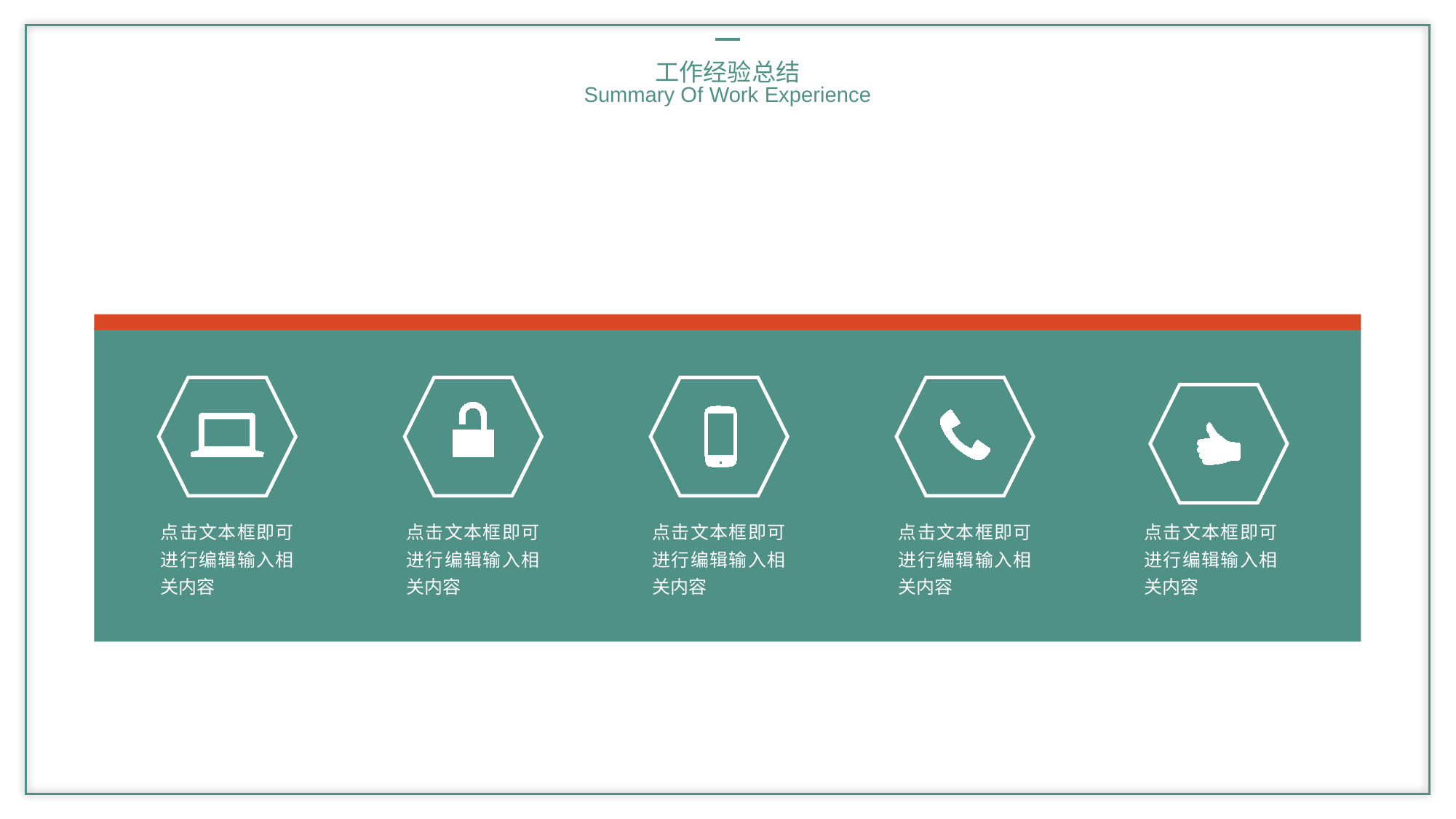

工作经验总结
Summary Of Work Experience

点击文本框即可进行编辑输入相关内容
点击文本框即可进行编辑输入相关内容
点击文本框即可进行编辑输入相关内容
点击文本框即可进行编辑输入相关内容
点击文本框即可进行编辑输入相关内容